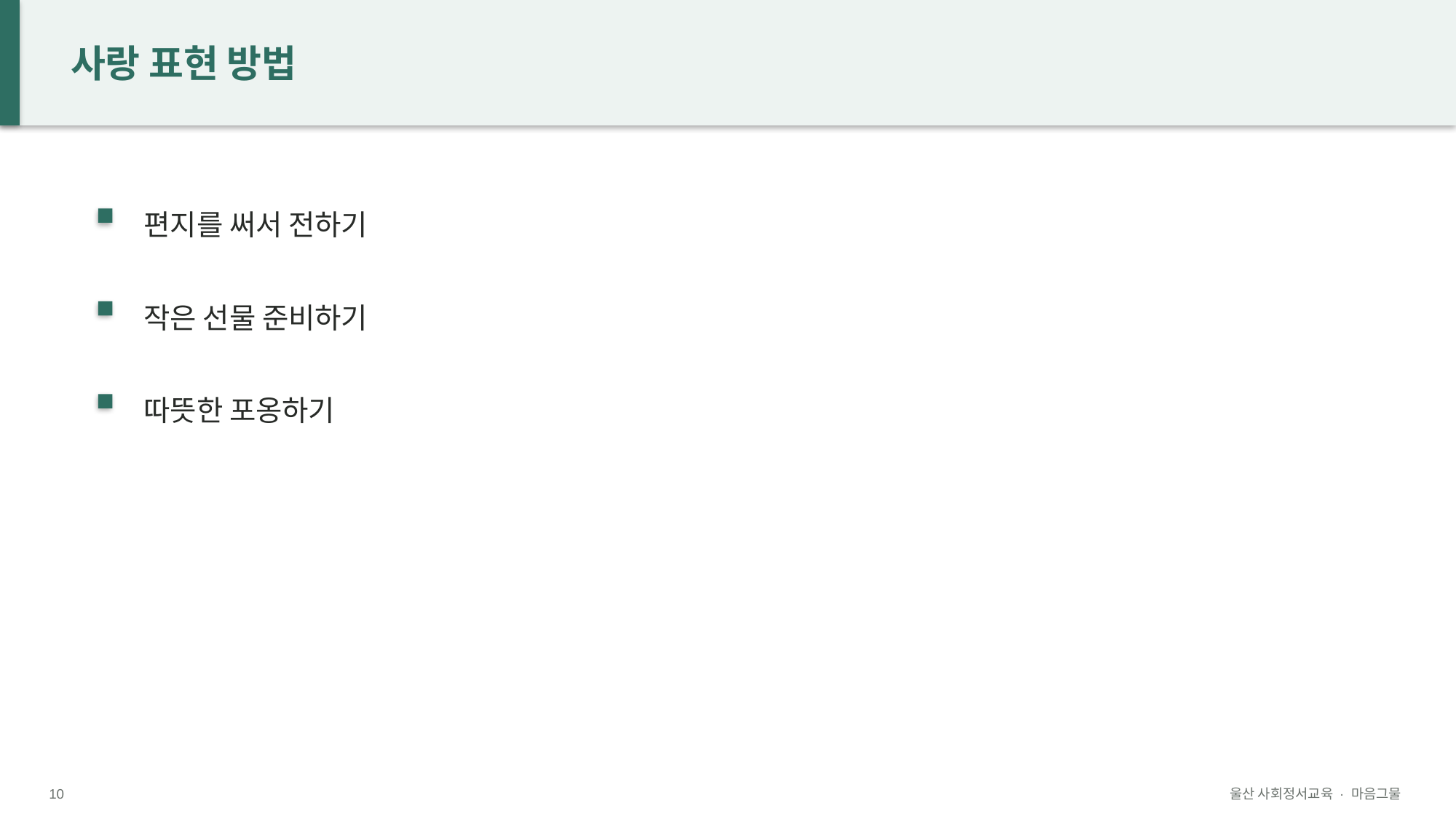

사랑 표현 방법
편지를 써서 전하기

작은 선물 준비하기

따뜻한 포옹하기

10
울산 사회정서교육 · 마음그물